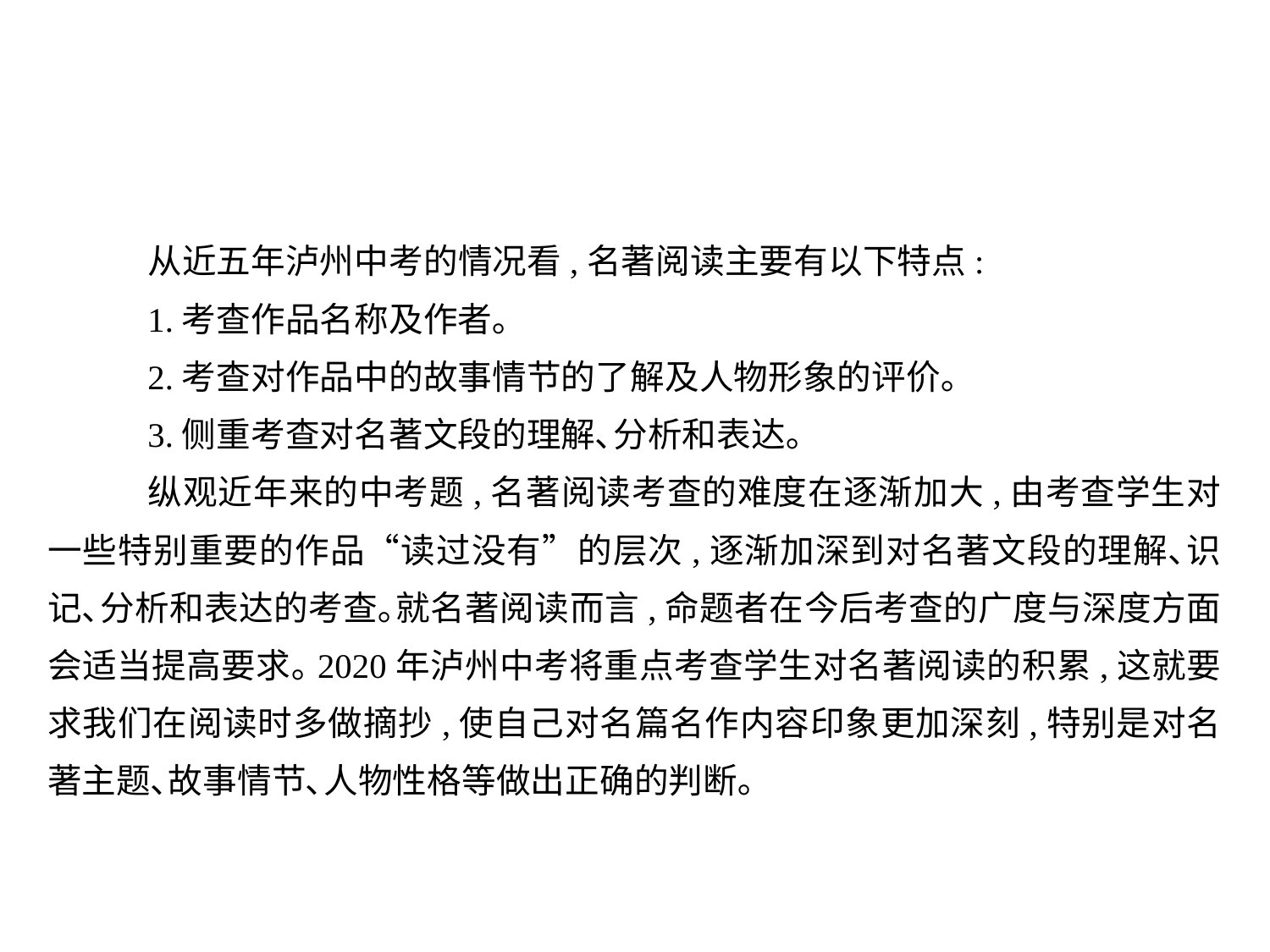

从近五年泸州中考的情况看,名著阅读主要有以下特点:
1.考查作品名称及作者｡
2.考查对作品中的故事情节的了解及人物形象的评价｡
3.侧重考查对名著文段的理解､分析和表达｡
纵观近年来的中考题,名著阅读考查的难度在逐渐加大,由考查学生对一些特别重要的作品“读过没有”的层次,逐渐加深到对名著文段的理解､识记､分析和表达的考查｡就名著阅读而言,命题者在今后考查的广度与深度方面会适当提高要求｡2020年泸州中考将重点考查学生对名著阅读的积累,这就要求我们在阅读时多做摘抄,使自己对名篇名作内容印象更加深刻,特别是对名著主题､故事情节､人物性格等做出正确的判断｡